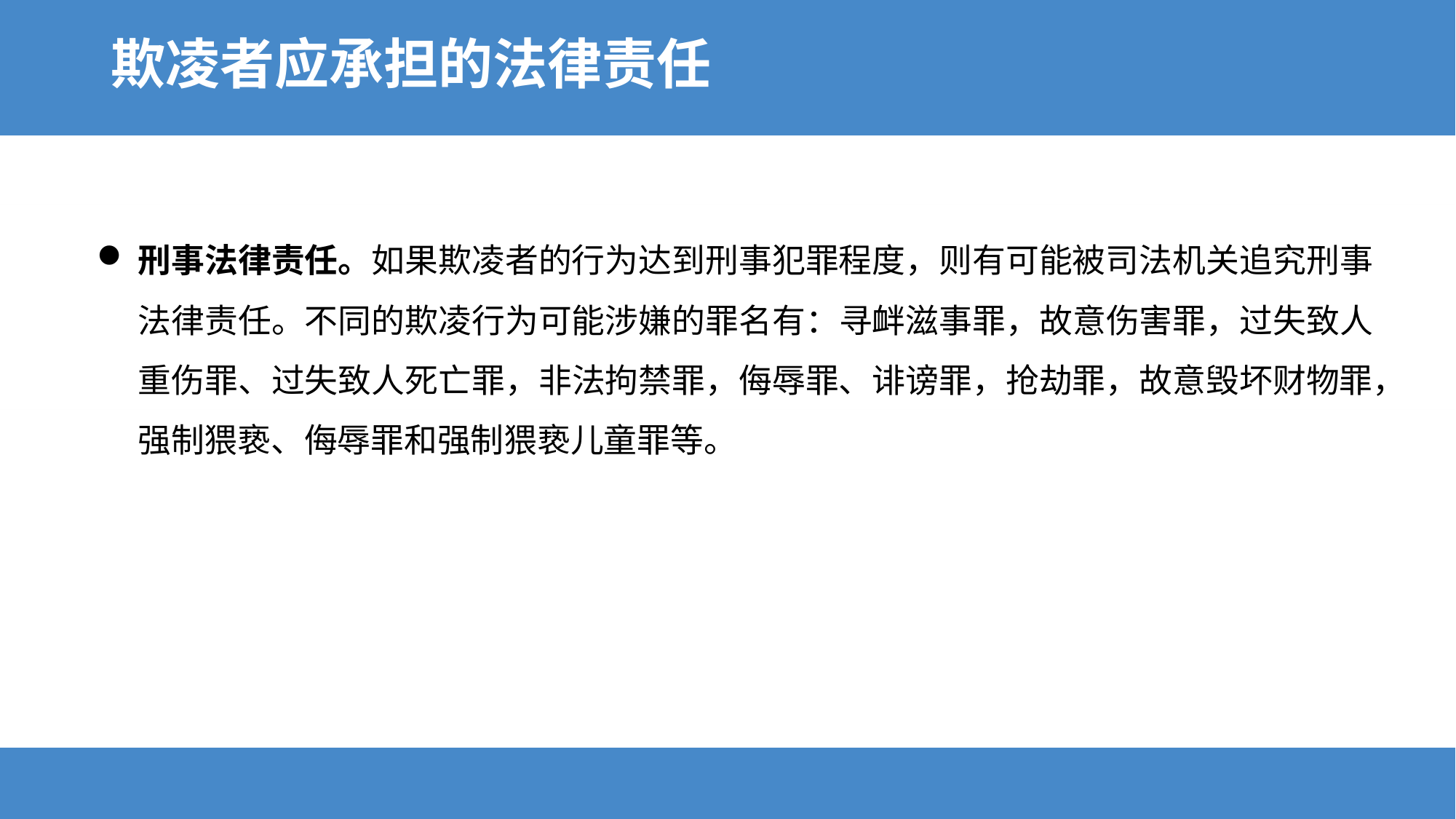

# 欺凌者应承担的法律责任
刑事法律责任。如果欺凌者的行为达到刑事犯罪程度，则有可能被司法机关追究刑事法律责任。不同的欺凌行为可能涉嫌的罪名有：寻衅滋事罪，故意伤害罪，过失致人重伤罪、过失致人死亡罪，非法拘禁罪，侮辱罪、诽谤罪，抢劫罪，故意毁坏财物罪，强制猥亵、侮辱罪和强制猥亵儿童罪等。